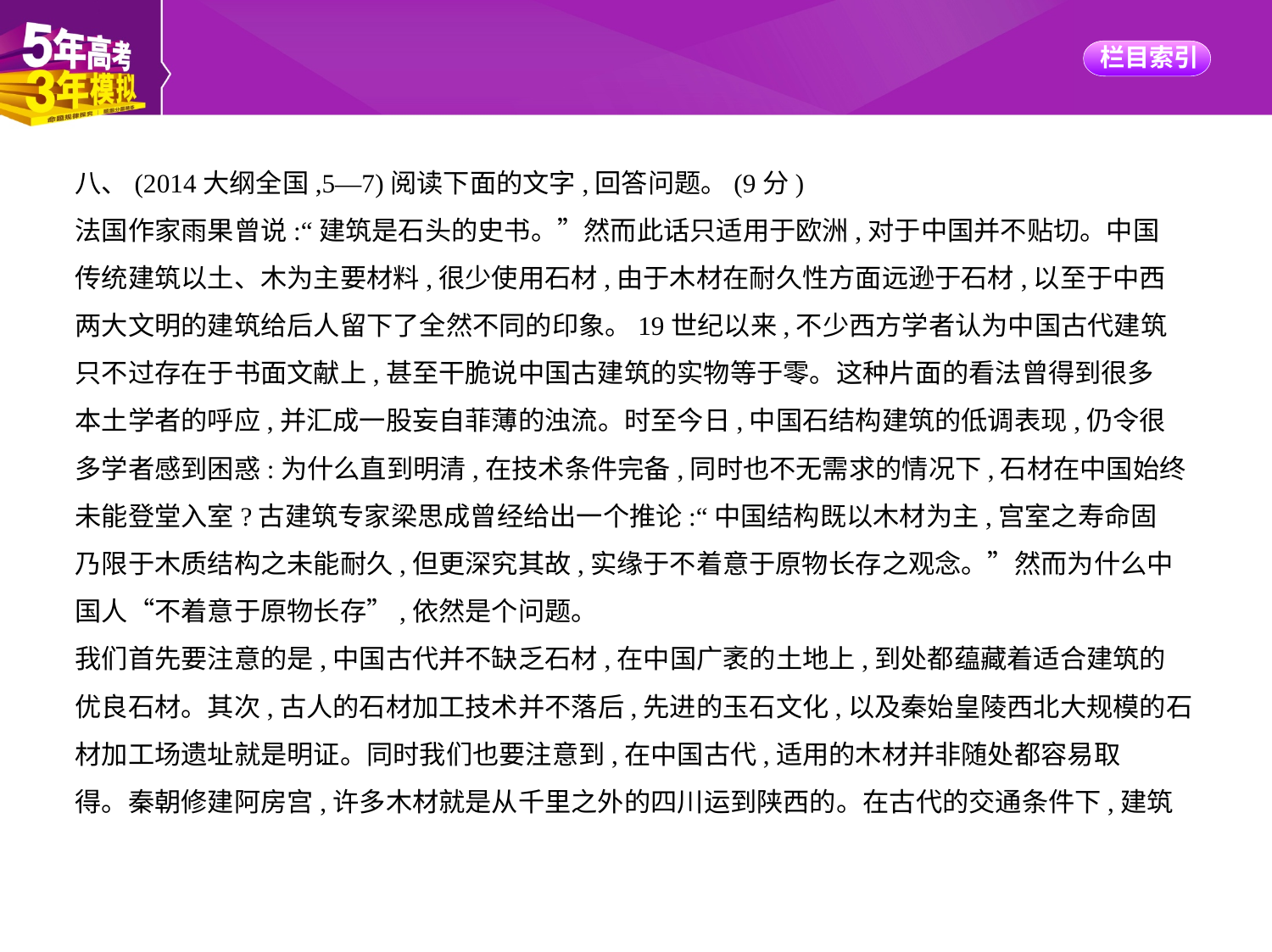

八、(2014大纲全国,5—7)阅读下面的文字,回答问题。(9分)
法国作家雨果曾说:“建筑是石头的史书。”然而此话只适用于欧洲,对于中国并不贴切。中国
传统建筑以土、木为主要材料,很少使用石材,由于木材在耐久性方面远逊于石材,以至于中西
两大文明的建筑给后人留下了全然不同的印象。19世纪以来,不少西方学者认为中国古代建筑
只不过存在于书面文献上,甚至干脆说中国古建筑的实物等于零。这种片面的看法曾得到很多
本土学者的呼应,并汇成一股妄自菲薄的浊流。时至今日,中国石结构建筑的低调表现,仍令很
多学者感到困惑:为什么直到明清,在技术条件完备,同时也不无需求的情况下,石材在中国始终
未能登堂入室?古建筑专家梁思成曾经给出一个推论:“中国结构既以木材为主,宫室之寿命固
乃限于木质结构之未能耐久,但更深究其故,实缘于不着意于原物长存之观念。”然而为什么中
国人“不着意于原物长存”,依然是个问题。
我们首先要注意的是,中国古代并不缺乏石材,在中国广袤的土地上,到处都蕴藏着适合建筑的
优良石材。其次,古人的石材加工技术并不落后,先进的玉石文化,以及秦始皇陵西北大规模的石材加工场遗址就是明证。同时我们也要注意到,在中国古代,适用的木材并非随处都容易取
得。秦朝修建阿房宫,许多木材就是从千里之外的四川运到陕西的。在古代的交通条件下,建筑